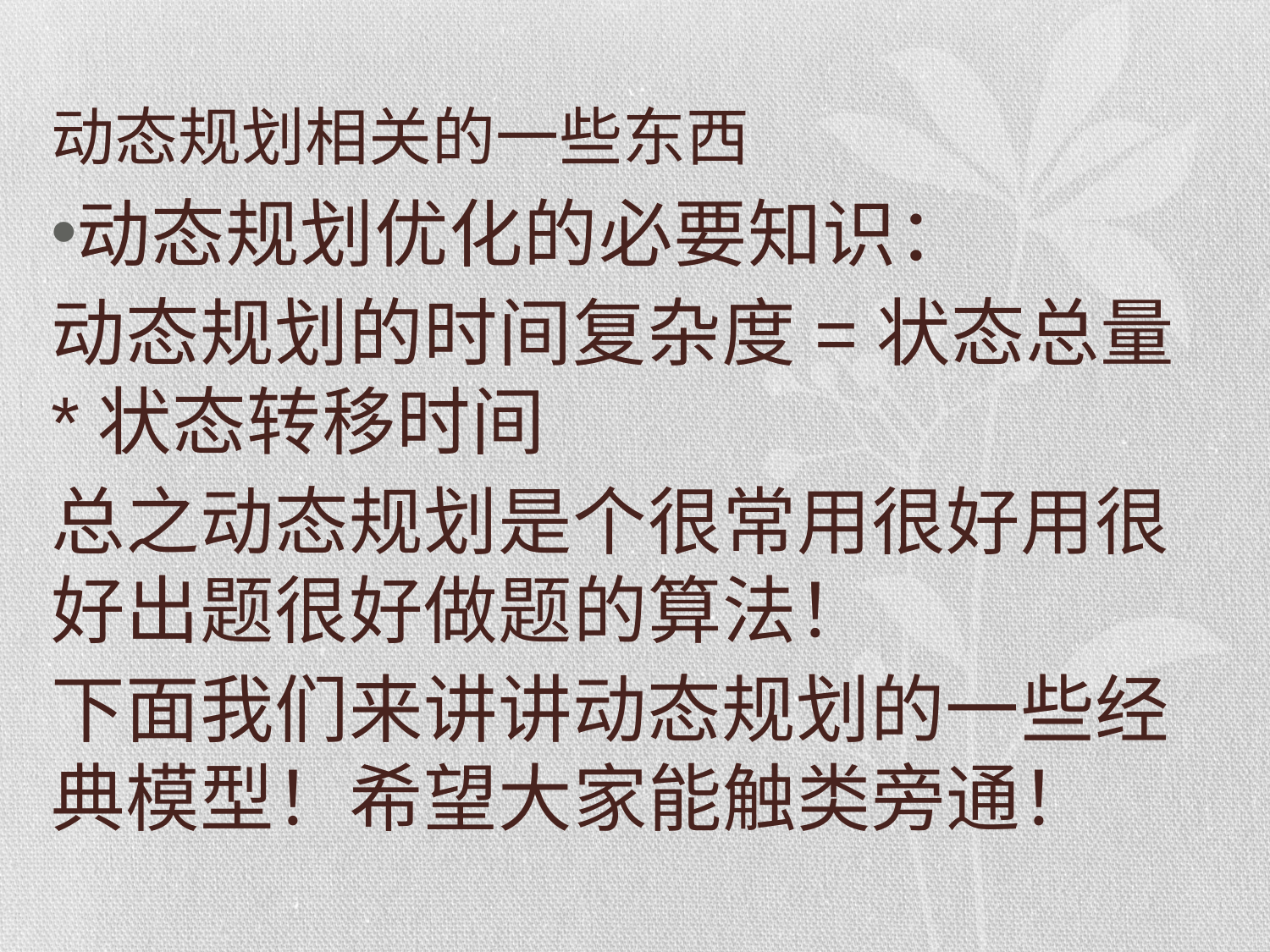

# 动态规划相关的一些东西
动态规划优化的必要知识：
动态规划的时间复杂度=状态总量*状态转移时间
总之动态规划是个很常用很好用很好出题很好做题的算法！
下面我们来讲讲动态规划的一些经典模型！希望大家能触类旁通！